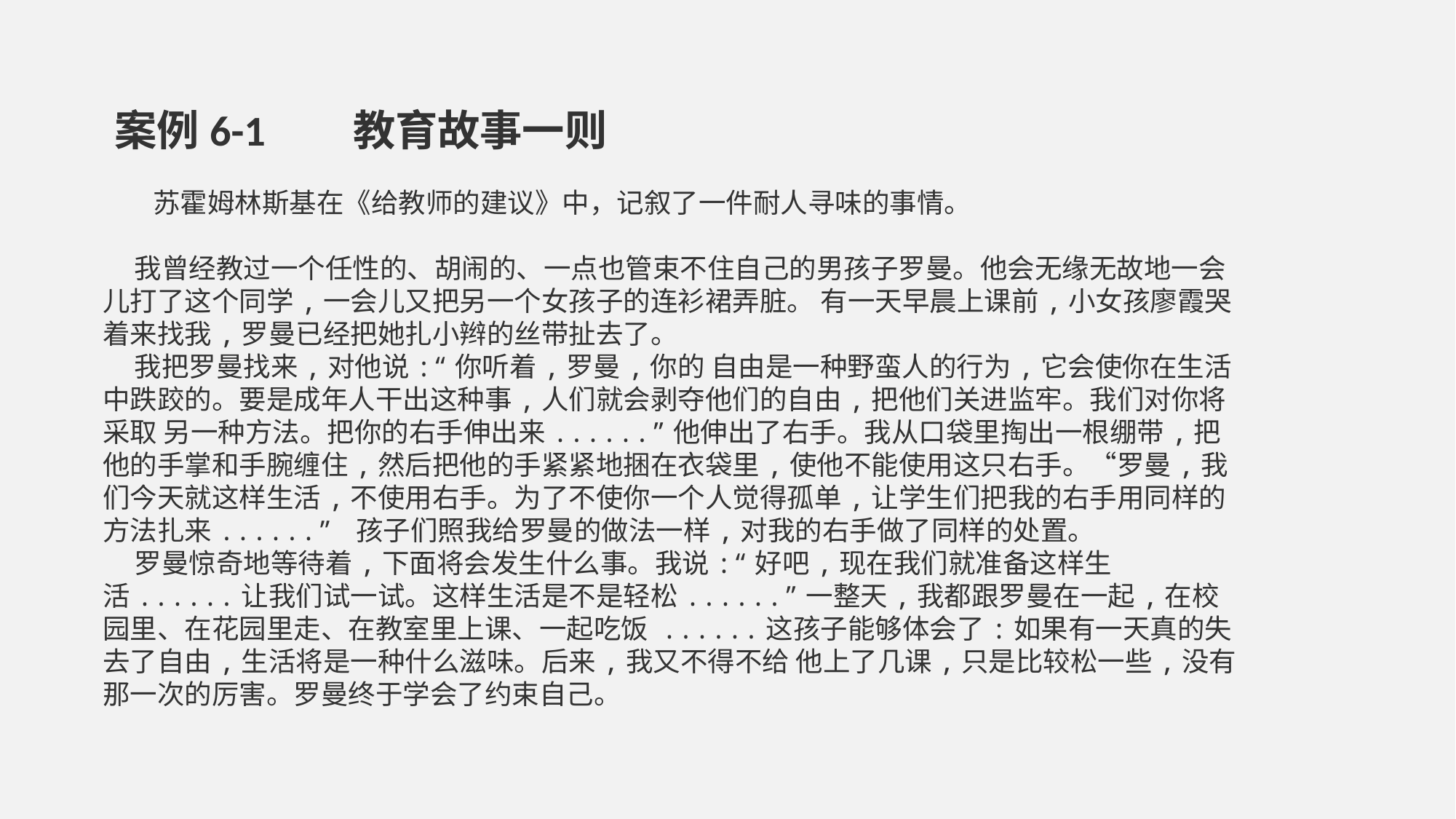

案例6-1        教育故事一则
       苏霍姆林斯基在《给教师的建议》中，记叙了一件耐人寻味的事情。

    我曾经教过一个任性的、胡闹的、一点也管束不住自己的男孩子罗曼。他会无缘无故地一会儿打了这个同学,一会儿又把另一个女孩子的连衫裙弄脏。 有一天早晨上课前,小女孩廖霞哭着来找我,罗曼已经把她扎小辫的丝带扯去了。
    我把罗曼找来,对他说:“你听着,罗曼,你的 自由是一种野蛮人的行为,它会使你在生活中跌跤的。要是成年人干出这种事,人们就会剥夺他们的自由,把他们关进监牢。我们对你将采取 另一种方法。把你的右手伸出来......”他伸出了右手。我从口袋里掏出一根绷带,把他的手掌和手腕缠住,然后把他的手紧紧地捆在衣袋里,使他不能使用这只右手。“罗曼,我们今天就这样生活,不使用右手。为了不使你一个人觉得孤单,让学生们把我的右手用同样的方法扎来......” 孩子们照我给罗曼的做法一样,对我的右手做了同样的处置。
    罗曼惊奇地等待着,下面将会发生什么事。我说:“好吧,现在我们就准备这样生活......让我们试一试。这样生活是不是轻松......”一整天,我都跟罗曼在一起,在校园里、在花园里走、在教室里上课、一起吃饭 ......这孩子能够体会了:如果有一天真的失去了自由,生活将是一种什么滋味。后来,我又不得不给 他上了几课,只是比较松一些,没有那一次的厉害。罗曼终于学会了约束自己。